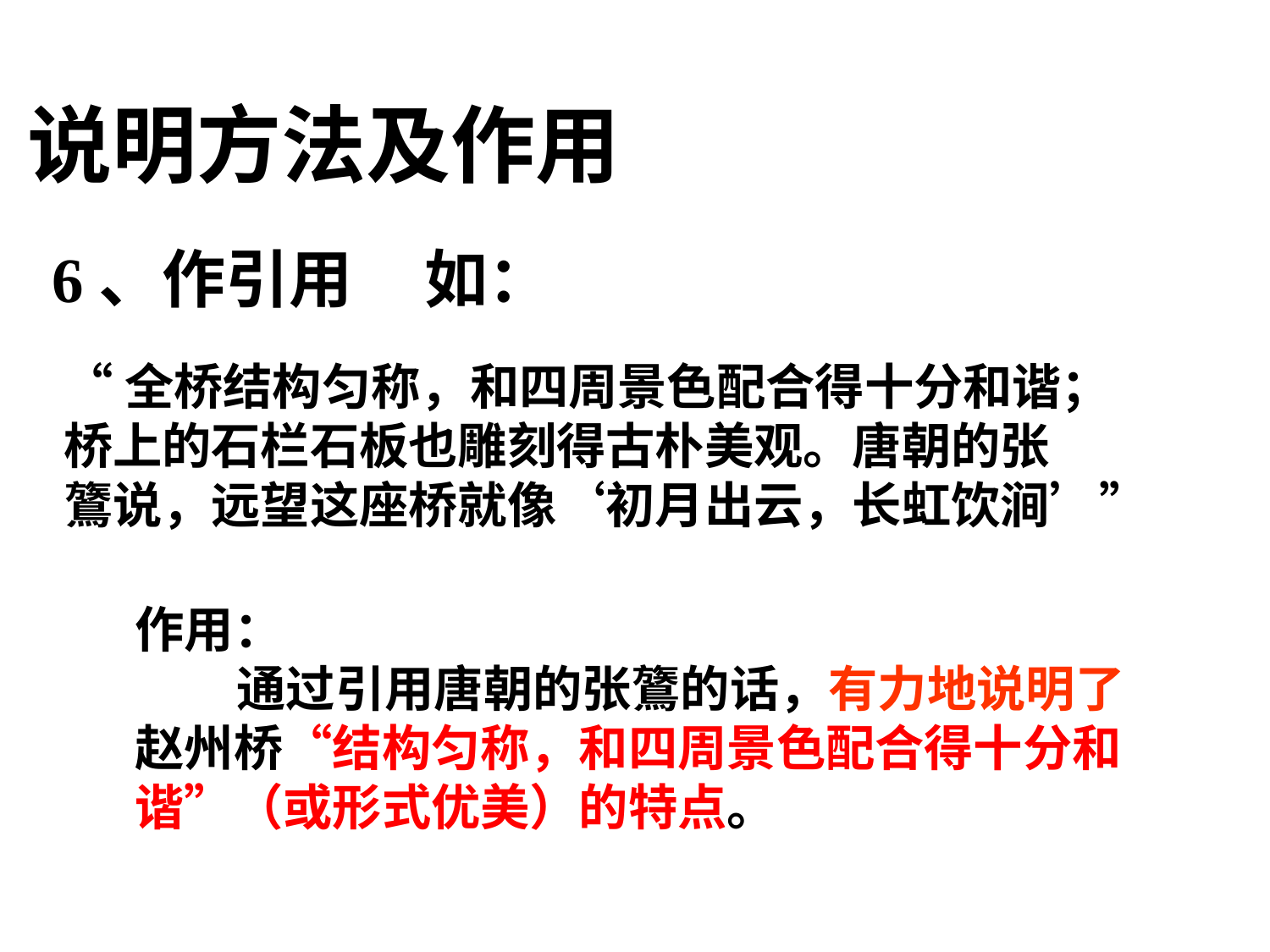

说明方法及作用
6、作引用     如：
“全桥结构匀称，和四周景色配合得十分和谐；
桥上的石栏石板也雕刻得古朴美观。唐朝的张
鷟说，远望这座桥就像‘初月出云，长虹饮涧’”
作用：
        通过引用唐朝的张鷟的话，有力地说明了
赵州桥“结构匀称，和四周景色配合得十分和
谐”（或形式优美）的特点。